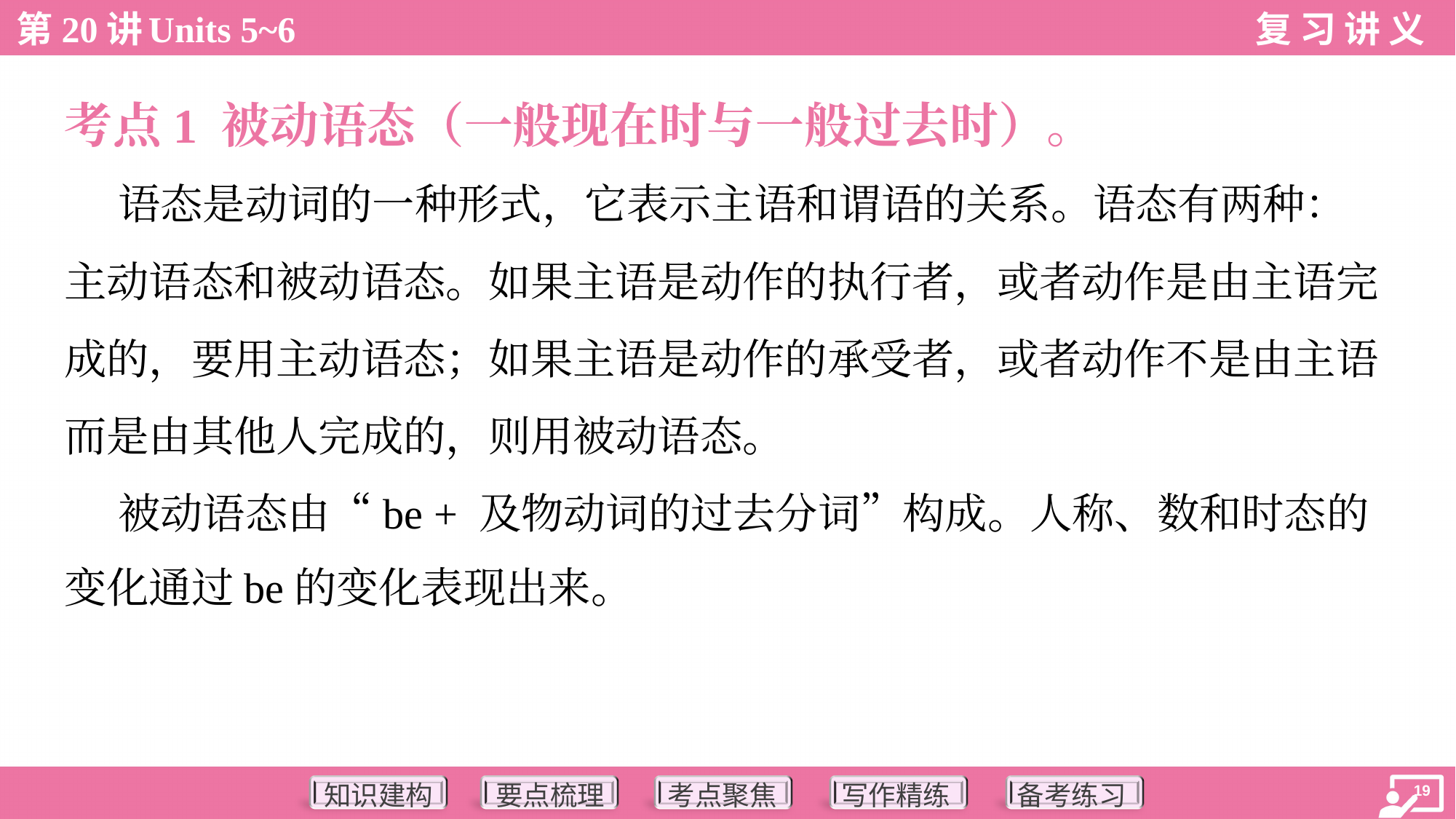

考点1 被动语态（一般现在时与一般过去时）。
    语态是动词的一种形式，它表示主语和谓语的关系。语态有两种：
主动语态和被动语态。如果主语是动作的执行者，或者动作是由主语完
成的，要用主动语态；如果主语是动作的承受者，或者动作不是由主语
而是由其他人完成的，则用被动语态。
    被动语态由“be + 及物动词的过去分词”构成。人称、数和时态的
变化通过be的变化表现出来。